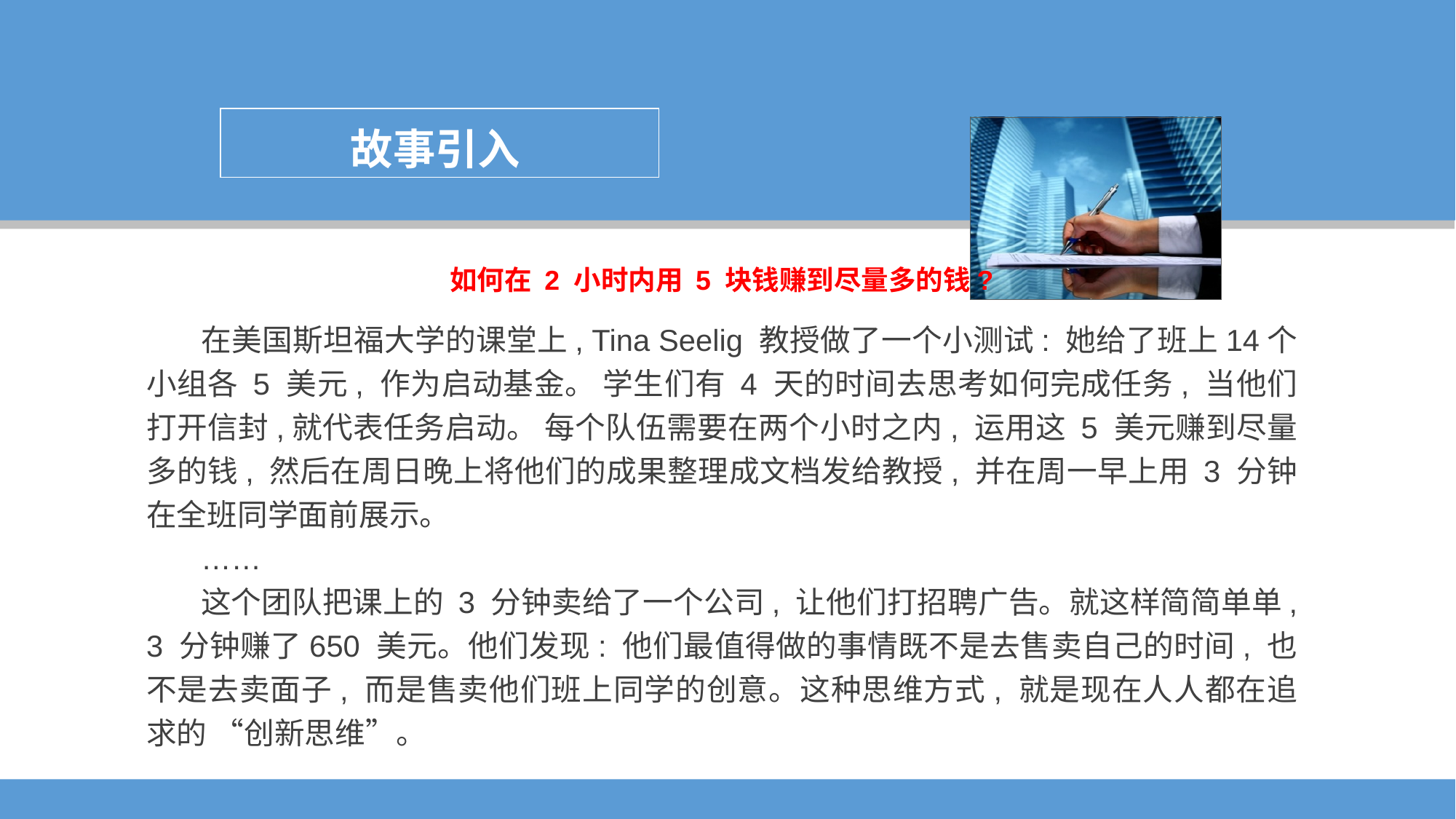

故事引入

如何在 2 小时内用 5 块钱赚到尽量多的钱?
在美国斯坦福大学的课堂上, Tina Seelig 教授做了一个小测试: 她给了班上14个小组各 5 美元, 作为启动基金。 学生们有 4 天的时间去思考如何完成任务, 当他们打开信封,就代表任务启动。 每个队伍需要在两个小时之内, 运用这 5 美元赚到尽量多的钱, 然后在周日晚上将他们的成果整理成文档发给教授, 并在周一早上用 3 分钟在全班同学面前展示。
……
这个团队把课上的 3 分钟卖给了一个公司, 让他们打招聘广告。就这样简简单单, 3 分钟赚了650 美元。他们发现: 他们最值得做的事情既不是去售卖自己的时间, 也不是去卖面子, 而是售卖他们班上同学的创意。这种思维方式, 就是现在人人都在追求的 “创新思维”。